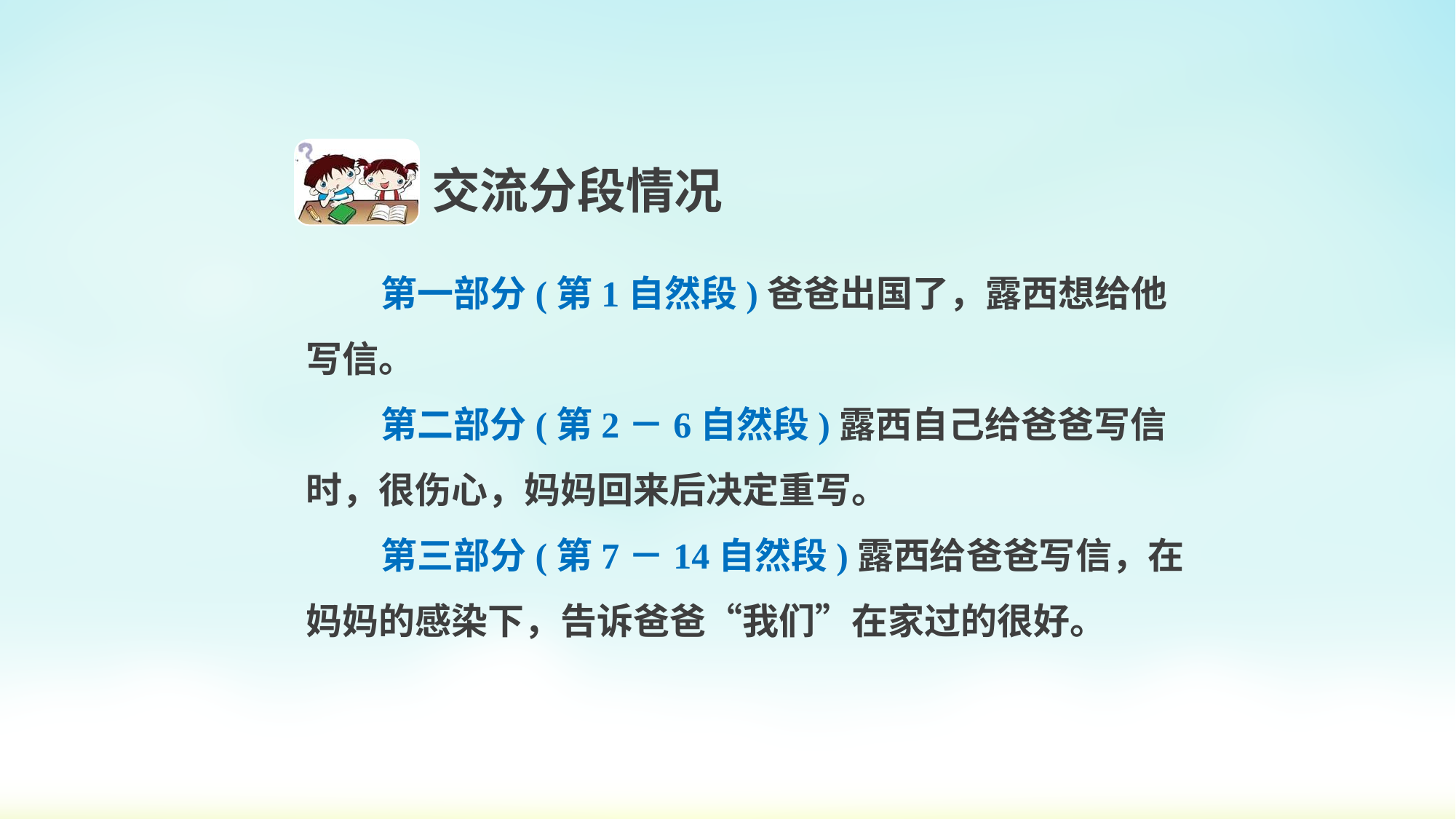

交流分段情况
第一部分(第1自然段)爸爸出国了，露西想给他写信。
第二部分(第2－6自然段)露西自己给爸爸写信时，很伤心，妈妈回来后决定重写。
第三部分(第7－14自然段)露西给爸爸写信，在妈妈的感染下，告诉爸爸“我们”在家过的很好。